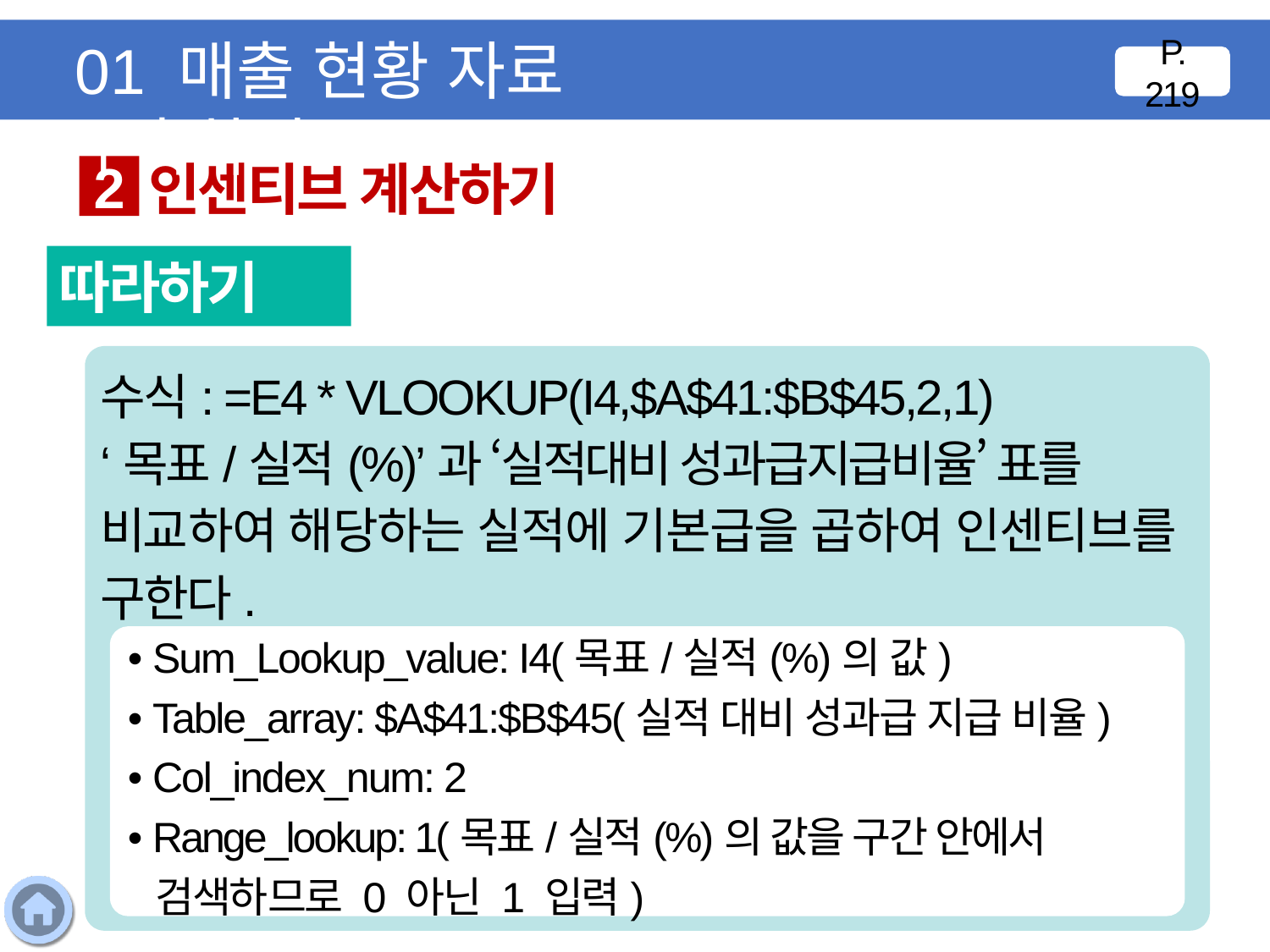

01 매출 현황 자료 구축하기
P. 219
인센티브 계산하기
2
따라하기
수식: =E4 * VLOOKUP(I4,$A$41:$B$45,2,1)
‘목표/실적(%)’과 ‘실적대비 성과급지급비율’ 표를 비교하여 해당하는 실적에 기본급을 곱하여 인센티브를 구한다.
• Sum_Lookup_value: I4(목표/실적(%)의 값)
• Table_array: $A$41:$B$45(실적 대비 성과급 지급 비율)
• Col_index_num: 2
• Range_lookup: 1(목표/실적(%)의 값을 구간 안에서 검색하므로 0 아닌 1 입력)